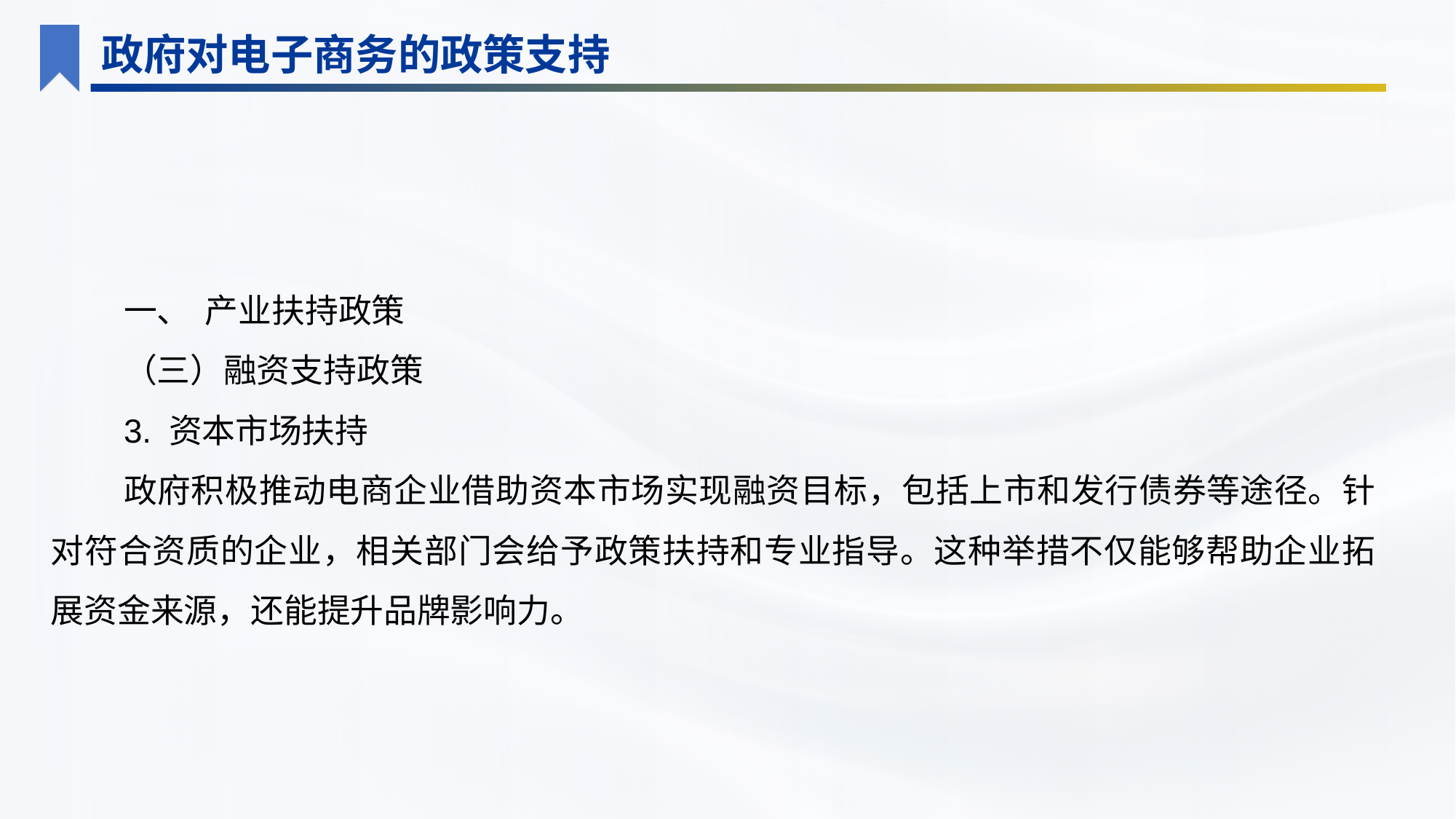

政府对电子商务的政策支持
一、  产业扶持政策
（三）融资支持政策
3. 资本市场扶持
政府积极推动电商企业借助资本市场实现融资目标，包括上市和发行债券等途径。针对符合资质的企业，相关部门会给予政策扶持和专业指导。这种举措不仅能够帮助企业拓展资金来源，还能提升品牌影响力。